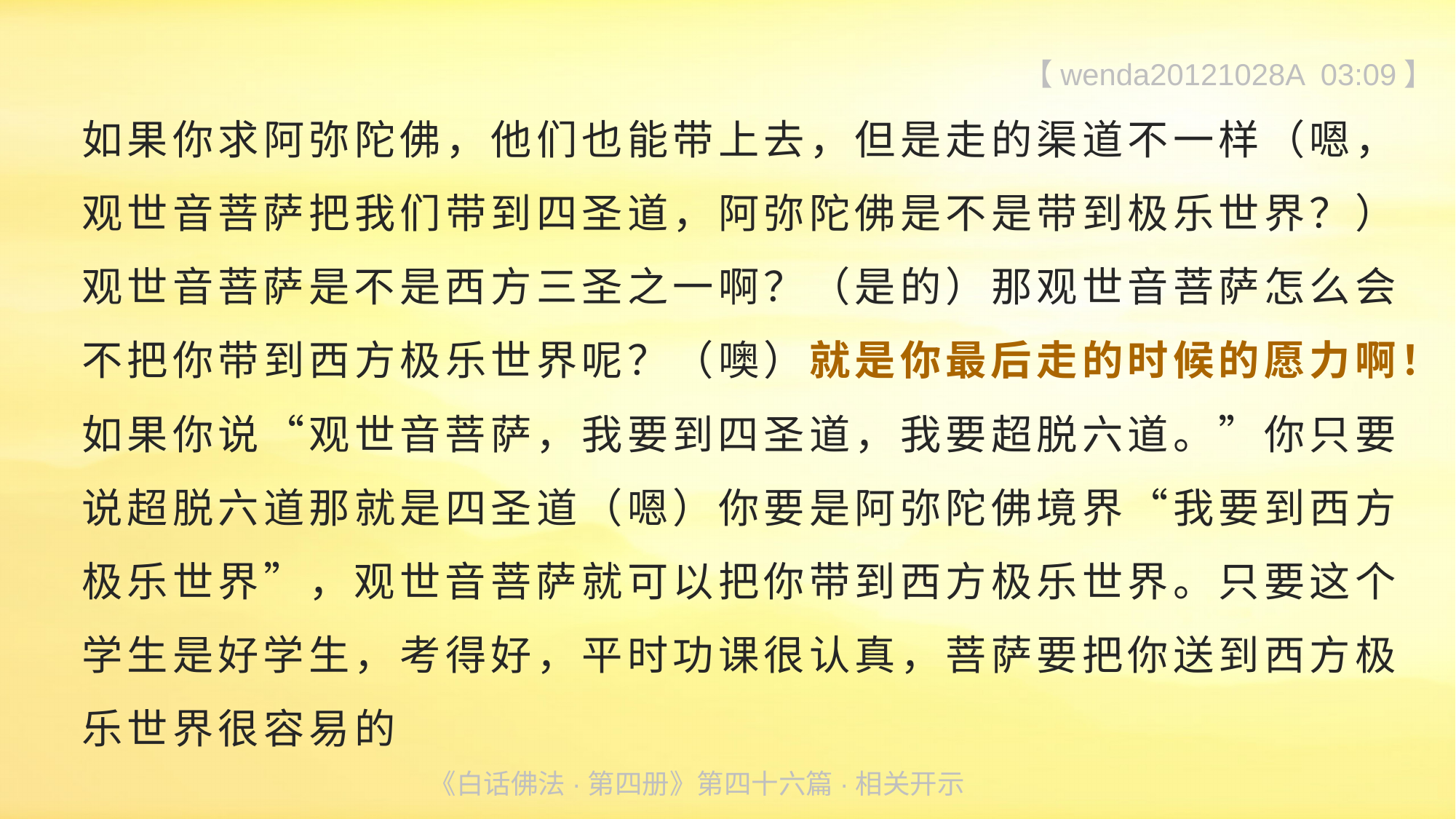

【wenda20121028A  03:09】
如果你求阿弥陀佛，他们也能带上去，但是走的渠道不一样（嗯，观世音菩萨把我们带到四圣道，阿弥陀佛是不是带到极乐世界？）观世音菩萨是不是西方三圣之一啊？（是的）那观世音菩萨怎么会不把你带到西方极乐世界呢？（噢）就是你最后走的时候的愿力啊！如果你说“观世音菩萨，我要到四圣道，我要超脱六道。”你只要说超脱六道那就是四圣道（嗯）你要是阿弥陀佛境界“我要到西方极乐世界”，观世音菩萨就可以把你带到西方极乐世界。只要这个学生是好学生，考得好，平时功课很认真，菩萨要把你送到西方极乐世界很容易的
《白话佛法·第四册》第四十六篇·相关开示